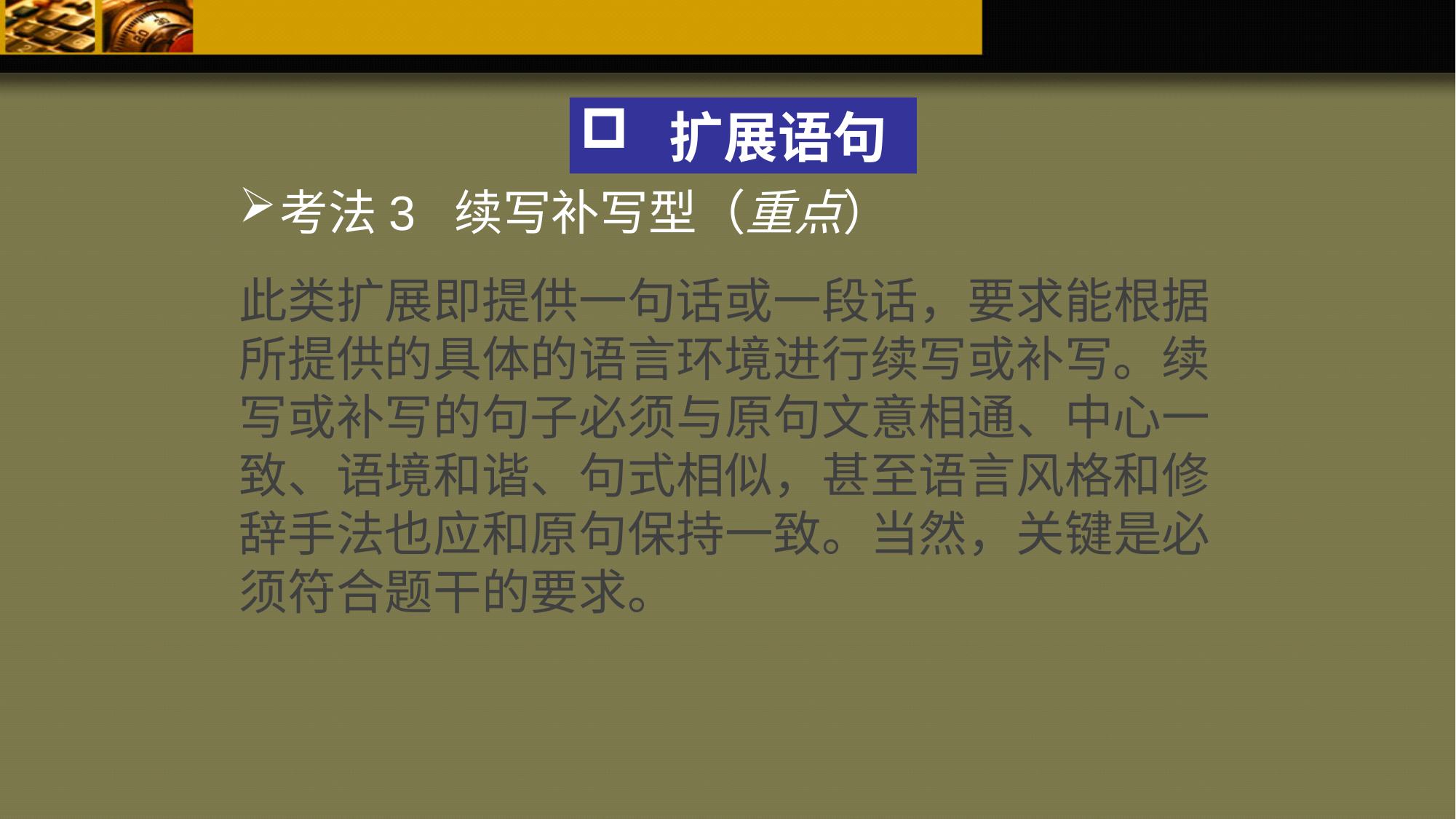

扩展语句
考法3  续写补写型（重点）
此类扩展即提供一句话或一段话，要求能根据所提供的具体的语言环境进行续写或补写。续写或补写的句子必须与原句文意相通、中心一致、语境和谐、句式相似，甚至语言风格和修辞手法也应和原句保持一致。当然，关键是必须符合题干的要求。